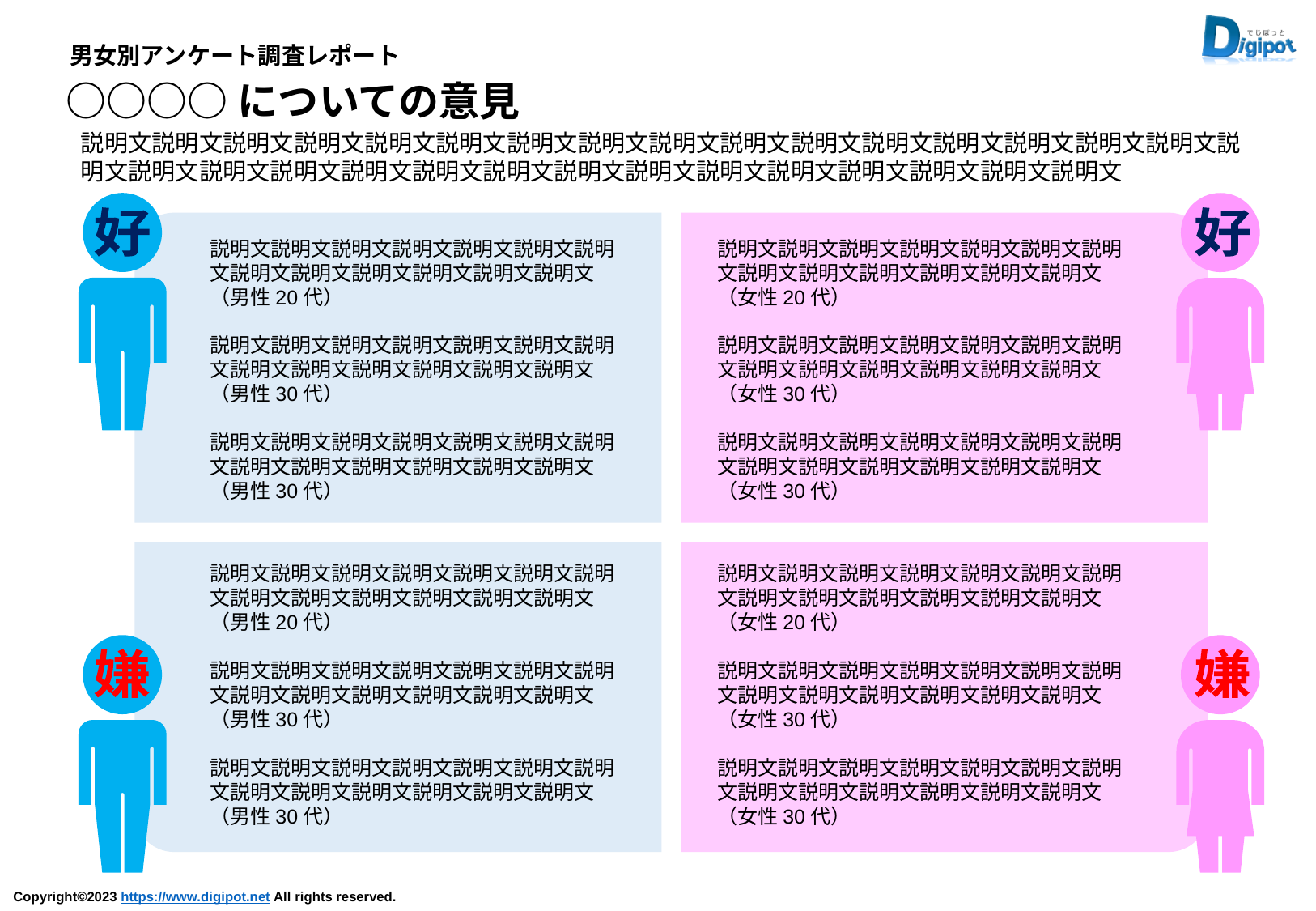

男女別アンケート調査レポート
○○○○についての意見
説明文説明文説明文説明文説明文説明文説明文説明文説明文説明文説明文説明文説明文説明文説明文説明文説明文説明文説明文説明文説明文説明文説明文説明文説明文説明文説明文説明文説明文説明文説明文

好
好

説明文説明文説明文説明文説明文説明文説明文説明文説明文説明文説明文説明文説明文（男性20代）

説明文説明文説明文説明文説明文説明文説明文説明文説明文説明文説明文説明文説明文（男性30代）

説明文説明文説明文説明文説明文説明文説明文説明文説明文説明文説明文説明文説明文（男性30代）
説明文説明文説明文説明文説明文説明文説明文説明文説明文説明文説明文説明文説明文（女性20代）

説明文説明文説明文説明文説明文説明文説明文説明文説明文説明文説明文説明文説明文（女性30代）

説明文説明文説明文説明文説明文説明文説明文説明文説明文説明文説明文説明文説明文（女性30代）

説明文説明文説明文説明文説明文説明文説明文説明文説明文説明文説明文説明文説明文（男性20代）

説明文説明文説明文説明文説明文説明文説明文説明文説明文説明文説明文説明文説明文（男性30代）

説明文説明文説明文説明文説明文説明文説明文説明文説明文説明文説明文説明文説明文（男性30代）
説明文説明文説明文説明文説明文説明文説明文説明文説明文説明文説明文説明文説明文（女性20代）

説明文説明文説明文説明文説明文説明文説明文説明文説明文説明文説明文説明文説明文（女性30代）

説明文説明文説明文説明文説明文説明文説明文説明文説明文説明文説明文説明文説明文（女性30代）

嫌
嫌